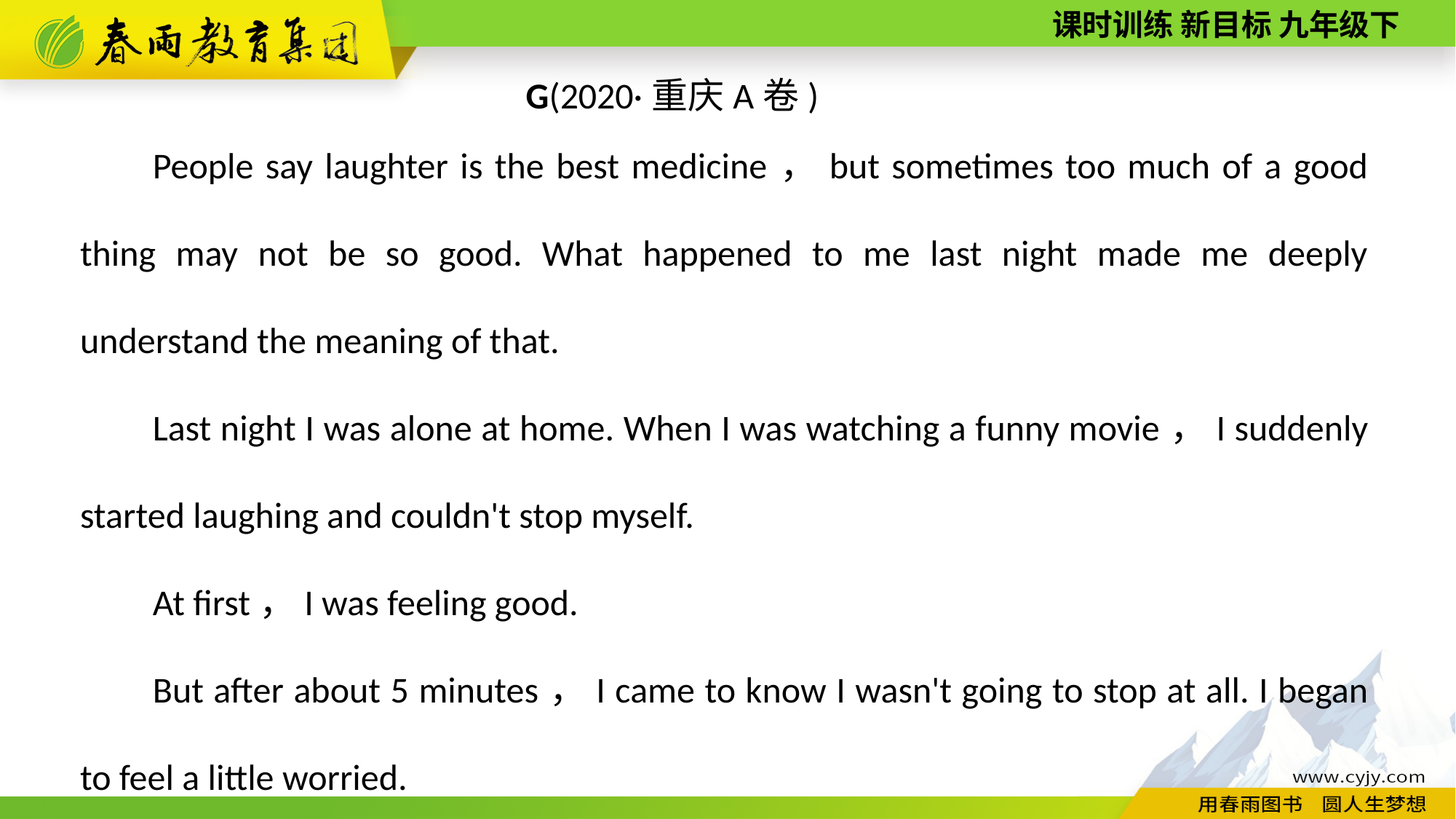

G(2020·重庆A卷)
People say laughter is the best medicine，but sometimes too much of a good thing may not be so good. What happened to me last night made me deeply understand the meaning of that.
Last night I was alone at home. When I was watching a funny movie，I suddenly started laughing and couldn't stop myself.
At first，I was feeling good.
But after about 5 minutes，I came to know I wasn't going to stop at all. I began to feel a little worried.